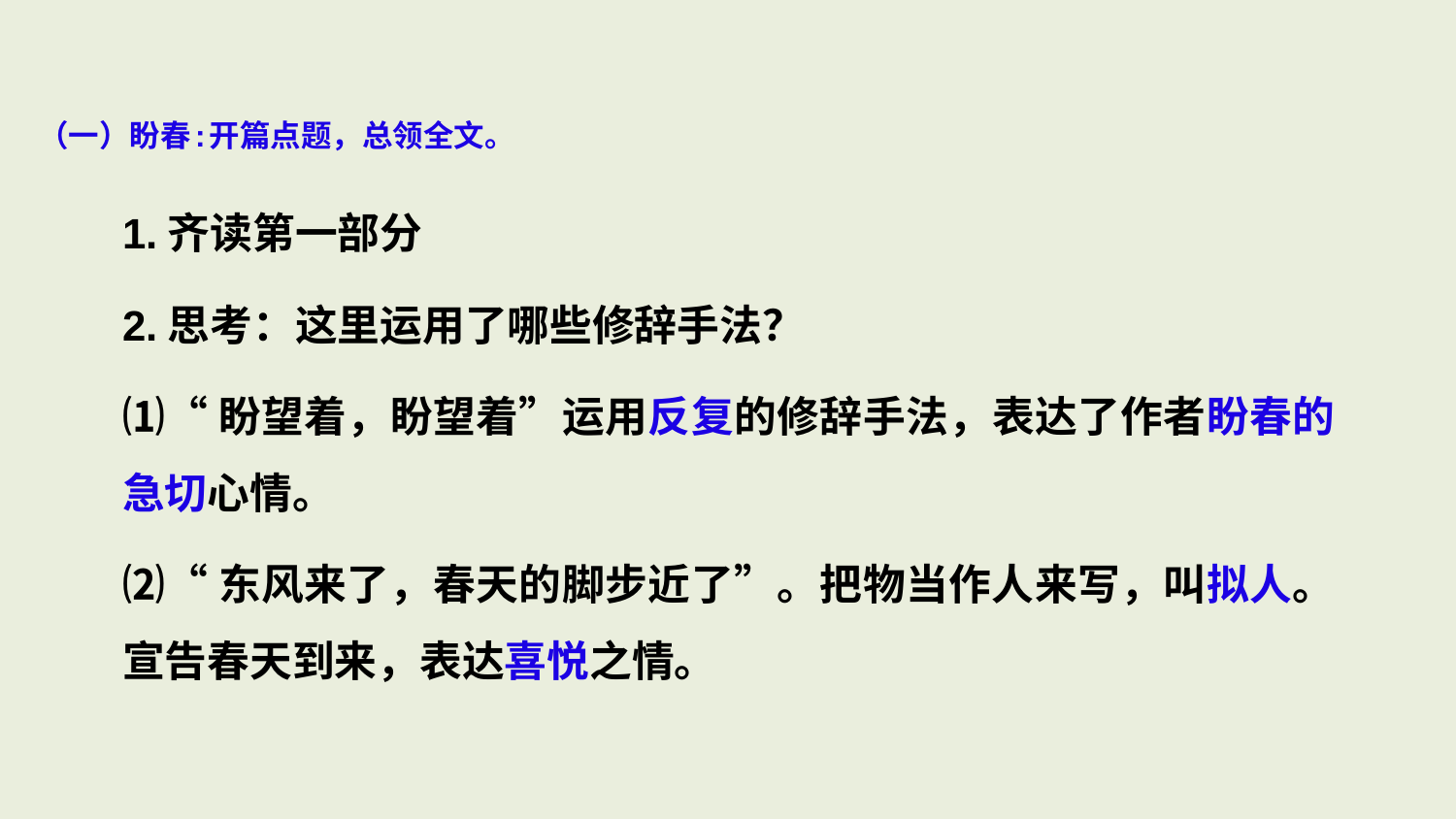

# （一）盼春:开篇点题，总领全文。
1.齐读第一部分
2.思考：这里运用了哪些修辞手法？
⑴“盼望着，盼望着”运用反复的修辞手法，表达了作者盼春的急切心情。
⑵“东风来了，春天的脚步近了”。把物当作人来写，叫拟人。宣告春天到来，表达喜悦之情。